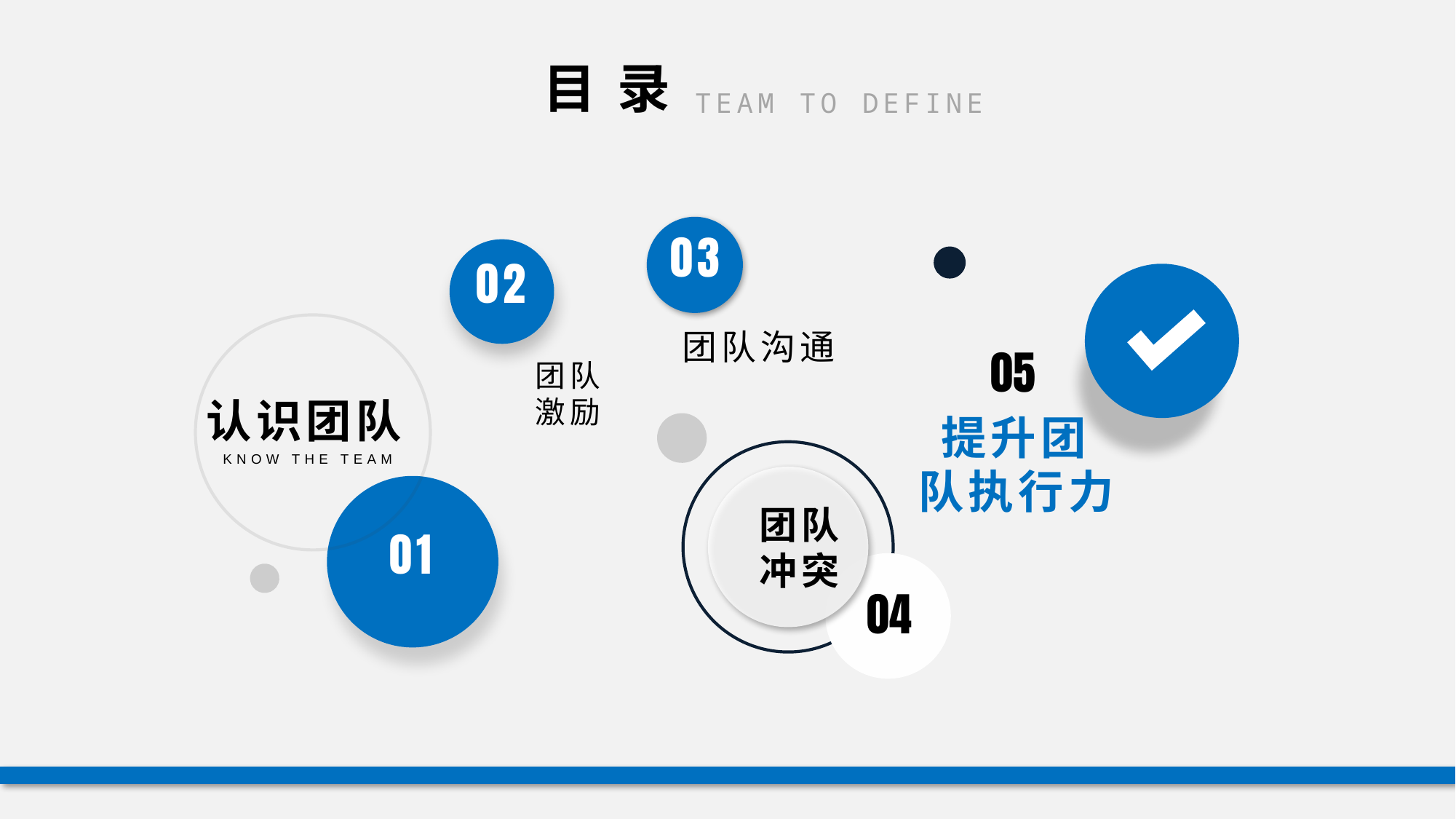

目 录
TEAM TO DEFINE

03

02

团队沟通
05
团队
激励
认识团队
KNOW THE TEAM
提升团队执行力

团队
冲突
01

04